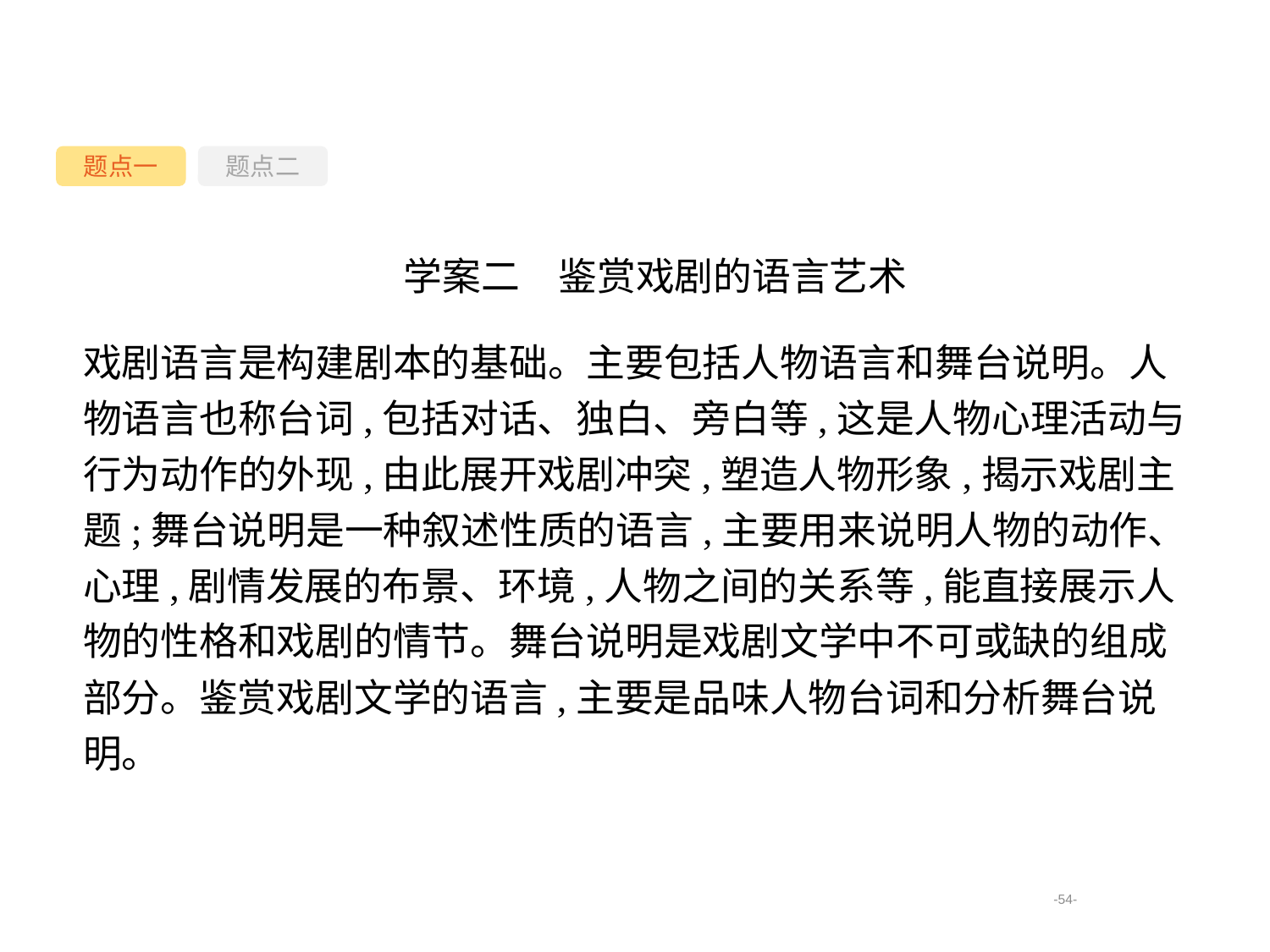

题点一
题点二
学案二　鉴赏戏剧的语言艺术
戏剧语言是构建剧本的基础。主要包括人物语言和舞台说明。人物语言也称台词,包括对话、独白、旁白等,这是人物心理活动与行为动作的外现,由此展开戏剧冲突,塑造人物形象,揭示戏剧主题;舞台说明是一种叙述性质的语言,主要用来说明人物的动作、心理,剧情发展的布景、环境,人物之间的关系等,能直接展示人物的性格和戏剧的情节。舞台说明是戏剧文学中不可或缺的组成部分。鉴赏戏剧文学的语言,主要是品味人物台词和分析舞台说明。
-54-